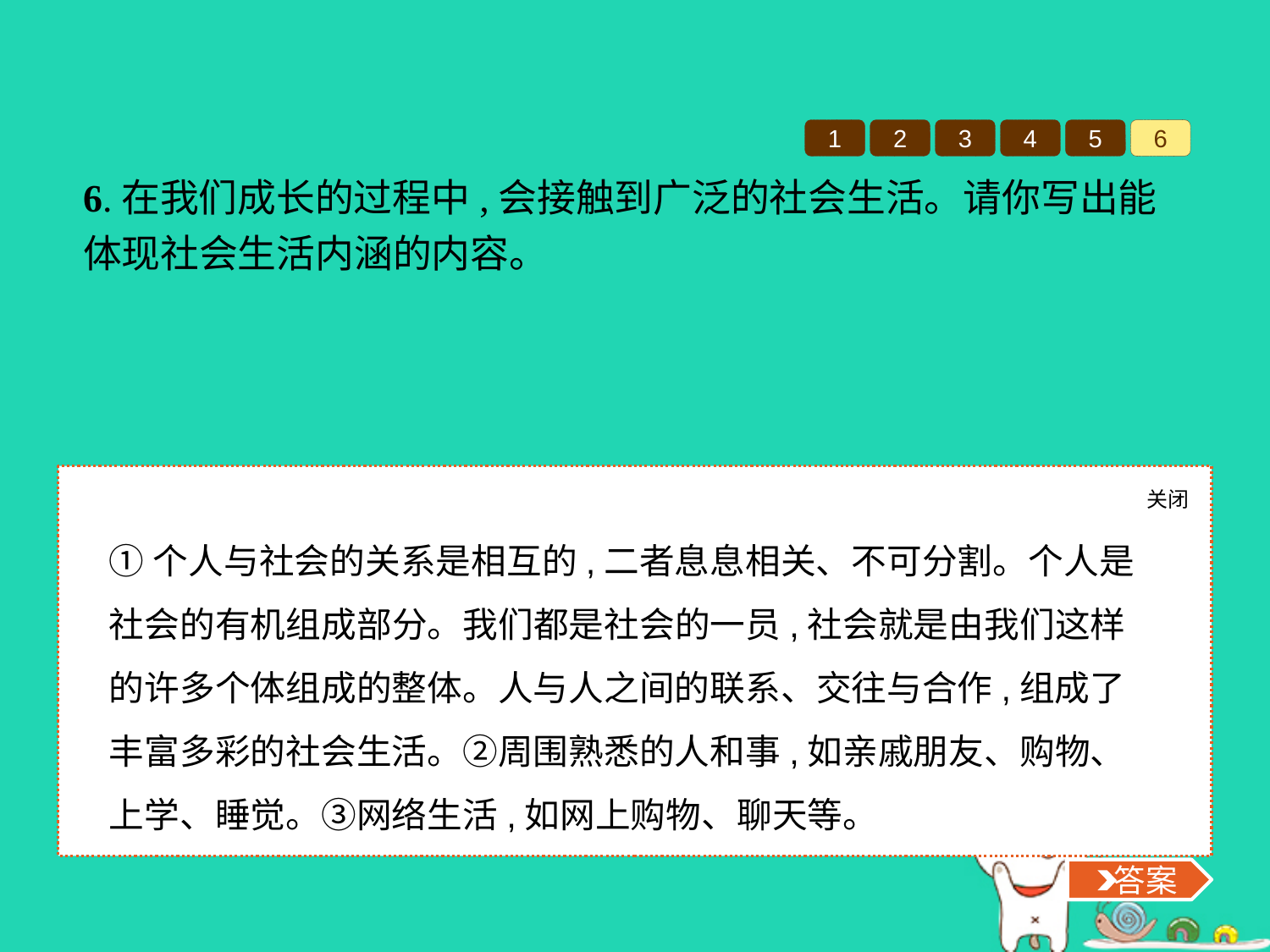

1
2
3
4
5
6
6.在我们成长的过程中,会接触到广泛的社会生活。请你写出能体现社会生活内涵的内容。

关闭
  答案

①个人与社会的关系是相互的,二者息息相关、不可分割。个人是社会的有机组成部分。我们都是社会的一员,社会就是由我们这样的许多个体组成的整体。人与人之间的联系、交往与合作,组成了丰富多彩的社会生活。②周围熟悉的人和事,如亲戚朋友、购物、上学、睡觉。③网络生活,如网上购物、聊天等。
  答案